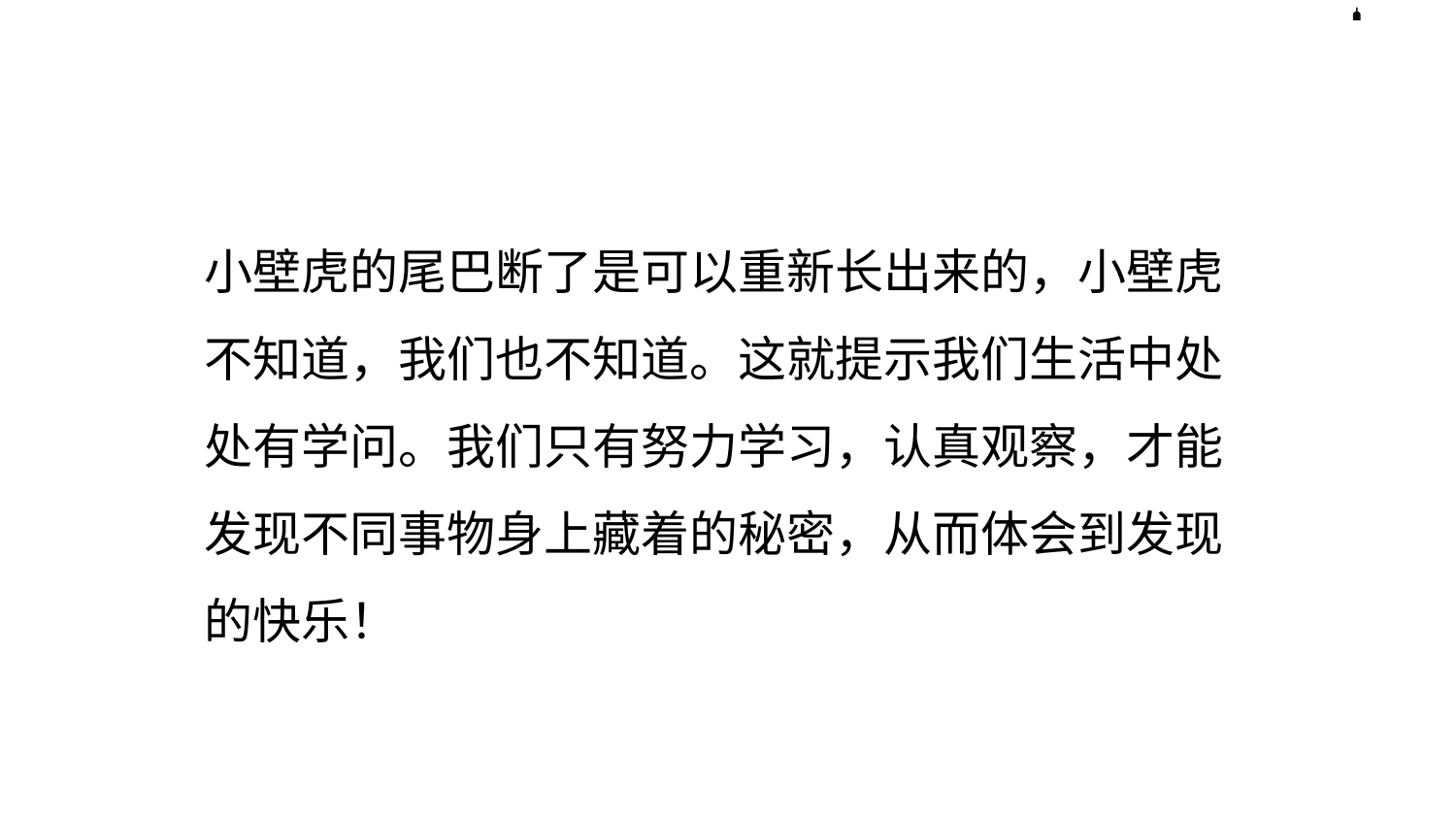

小壁虎的尾巴断了是可以重新长出来的，小壁虎不知道，我们也不知道。这就提示我们生活中处处有学问。我们只有努力学习，认真观察，才能发现不同事物身上藏着的秘密，从而体会到发现的快乐！